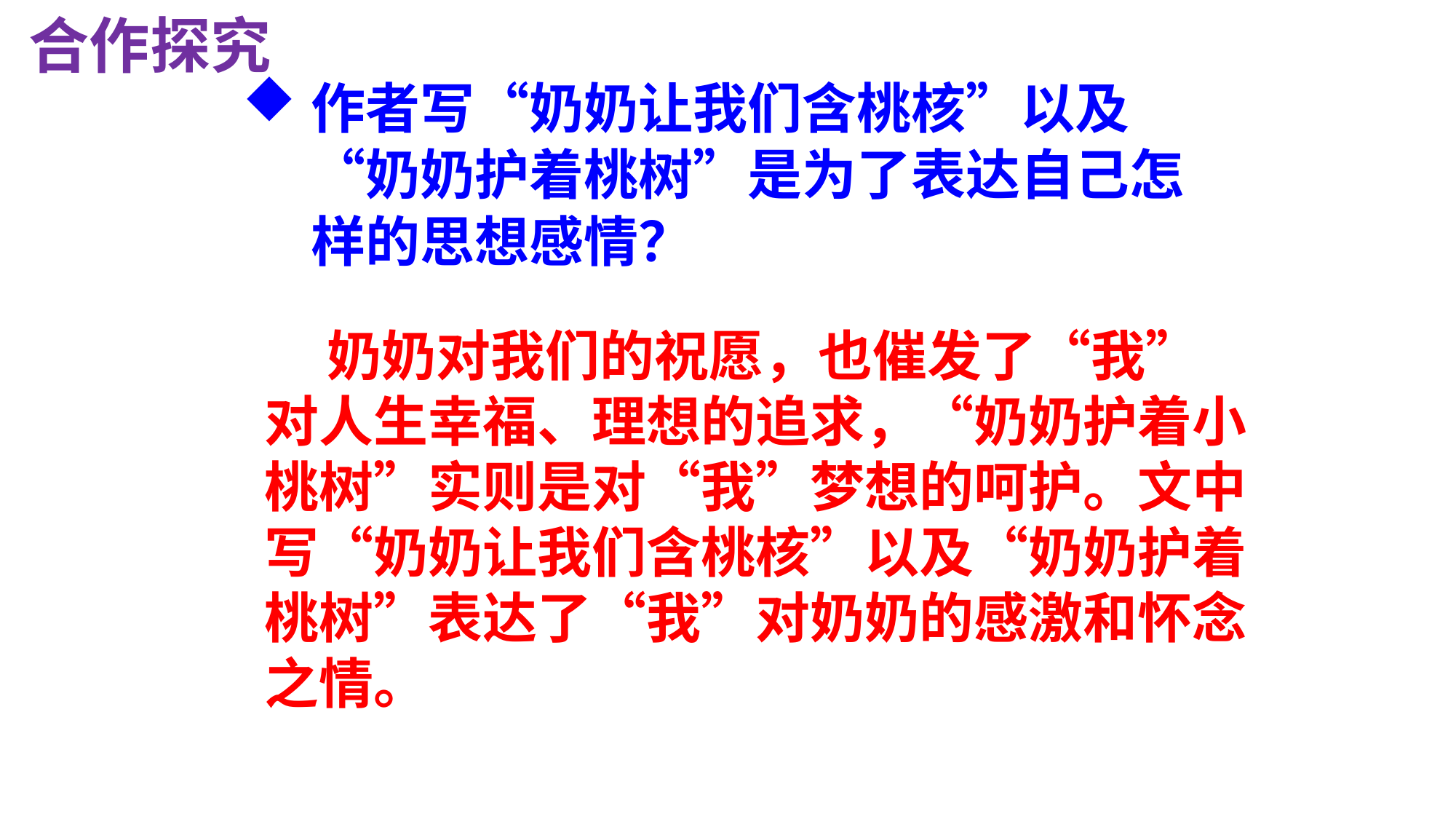

合作探究
作者写“奶奶让我们含桃核”以及“奶奶护着桃树”是为了表达自己怎样的思想感情？
    奶奶对我们的祝愿，也催发了“我”对人生幸福、理想的追求，“奶奶护着小桃树”实则是对“我”梦想的呵护。文中写“奶奶让我们含桃核”以及“奶奶护着桃树”表达了“我”对奶奶的感激和怀念之情。